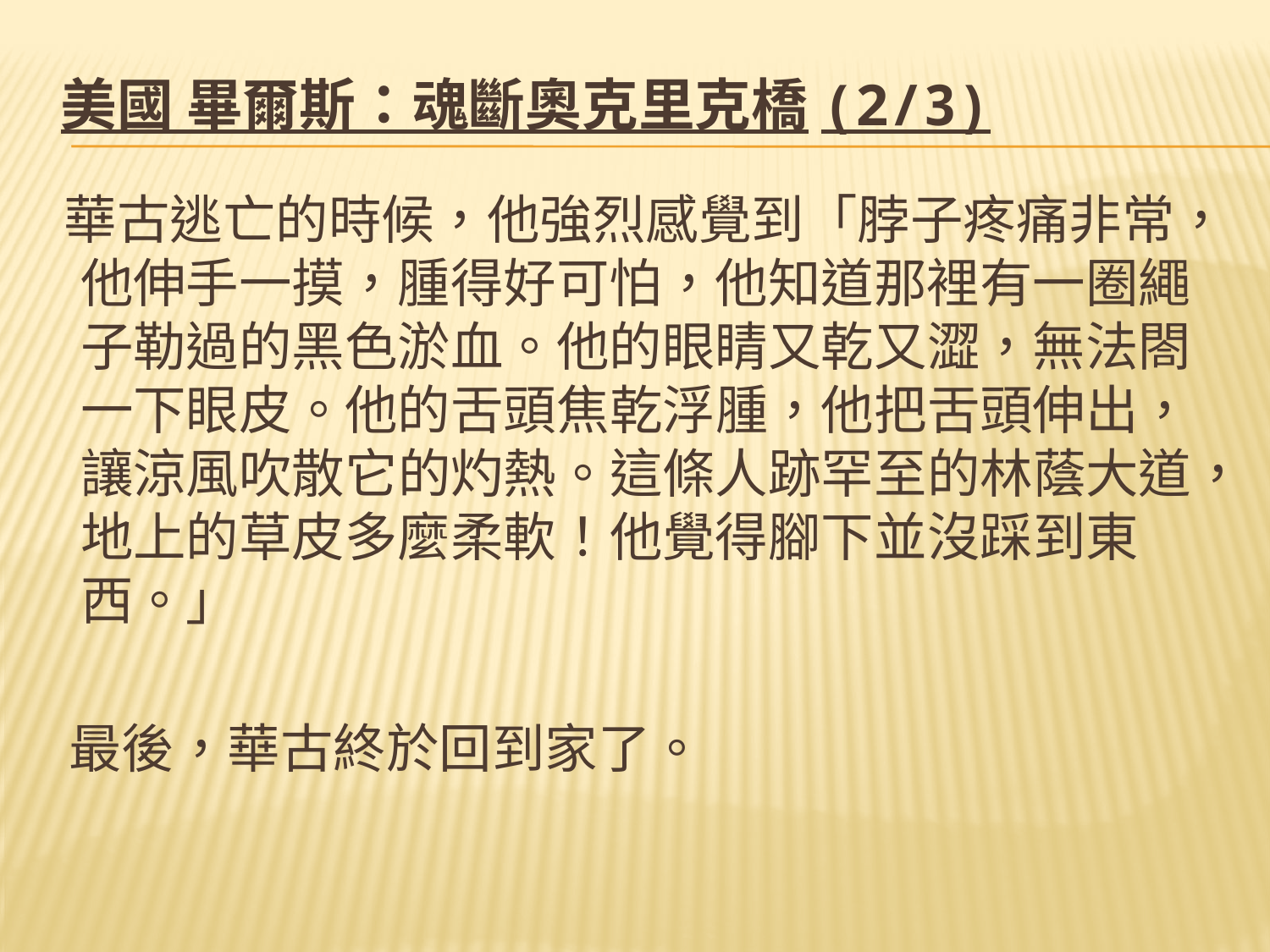

美國 畢爾斯：魂斷奧克里克橋(2/3)
  華古逃亡的時候，他強烈感覺到「脖子疼痛非常，他伸手一摸，腫得好可怕，他知道那裡有一圈繩子勒過的黑色淤血。他的眼睛又乾又澀，無法閤一下眼皮。他的舌頭焦乾浮腫，他把舌頭伸出，讓涼風吹散它的灼熱。這條人跡罕至的林蔭大道，地上的草皮多麼柔軟！他覺得腳下並沒踩到東西。」

  最後，華古終於回到家了。